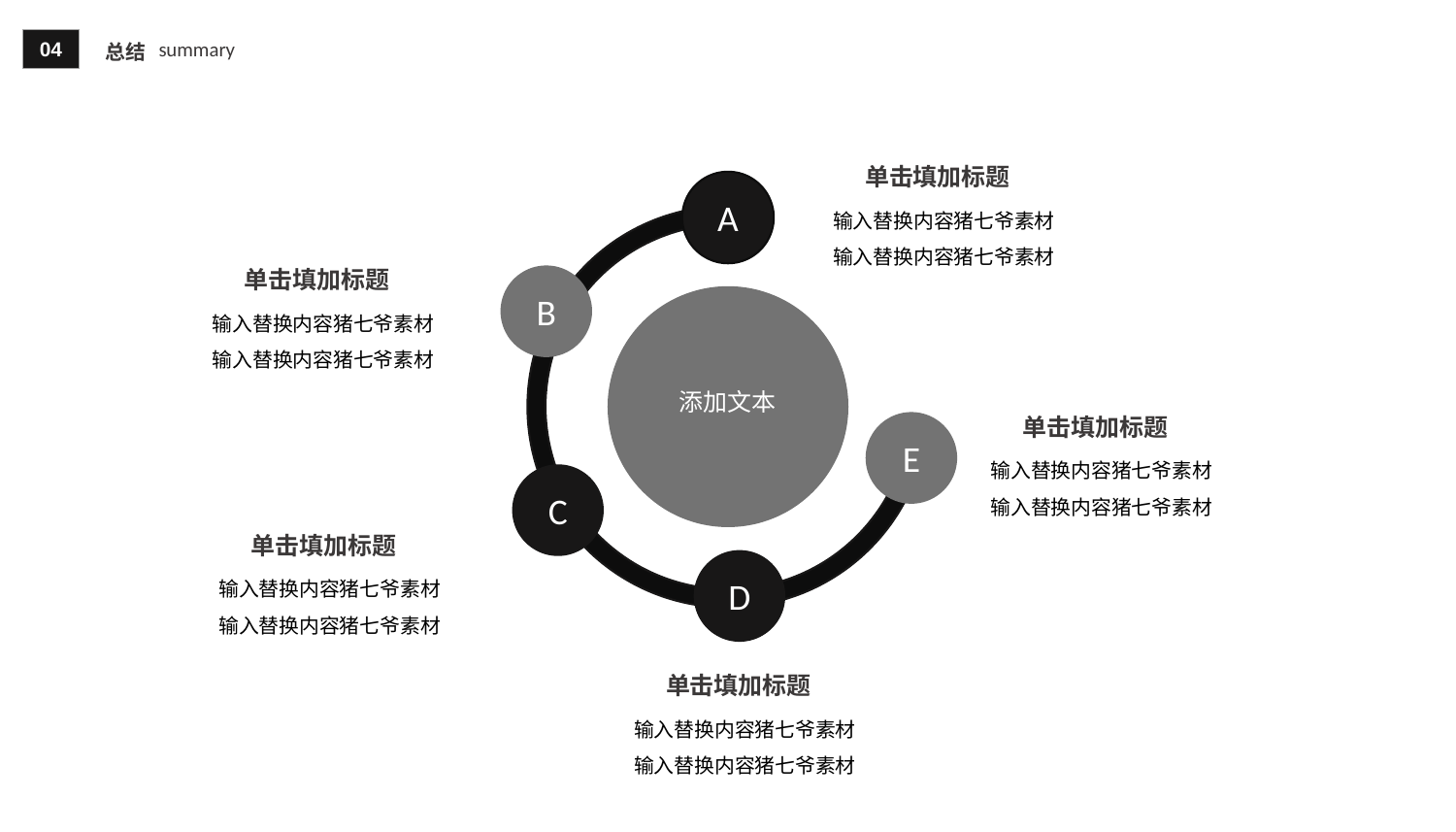

04
summary
总结
单击填加标题
A
输入替换内容猪七爷素材
输入替换内容猪七爷素材

单击填加标题
B

输入替换内容猪七爷素材
输入替换内容猪七爷素材
添加文本
单击填加标题
E
输入替换内容猪七爷素材
输入替换内容猪七爷素材
C
单击填加标题
D
输入替换内容猪七爷素材
输入替换内容猪七爷素材
单击填加标题
输入替换内容猪七爷素材
输入替换内容猪七爷素材